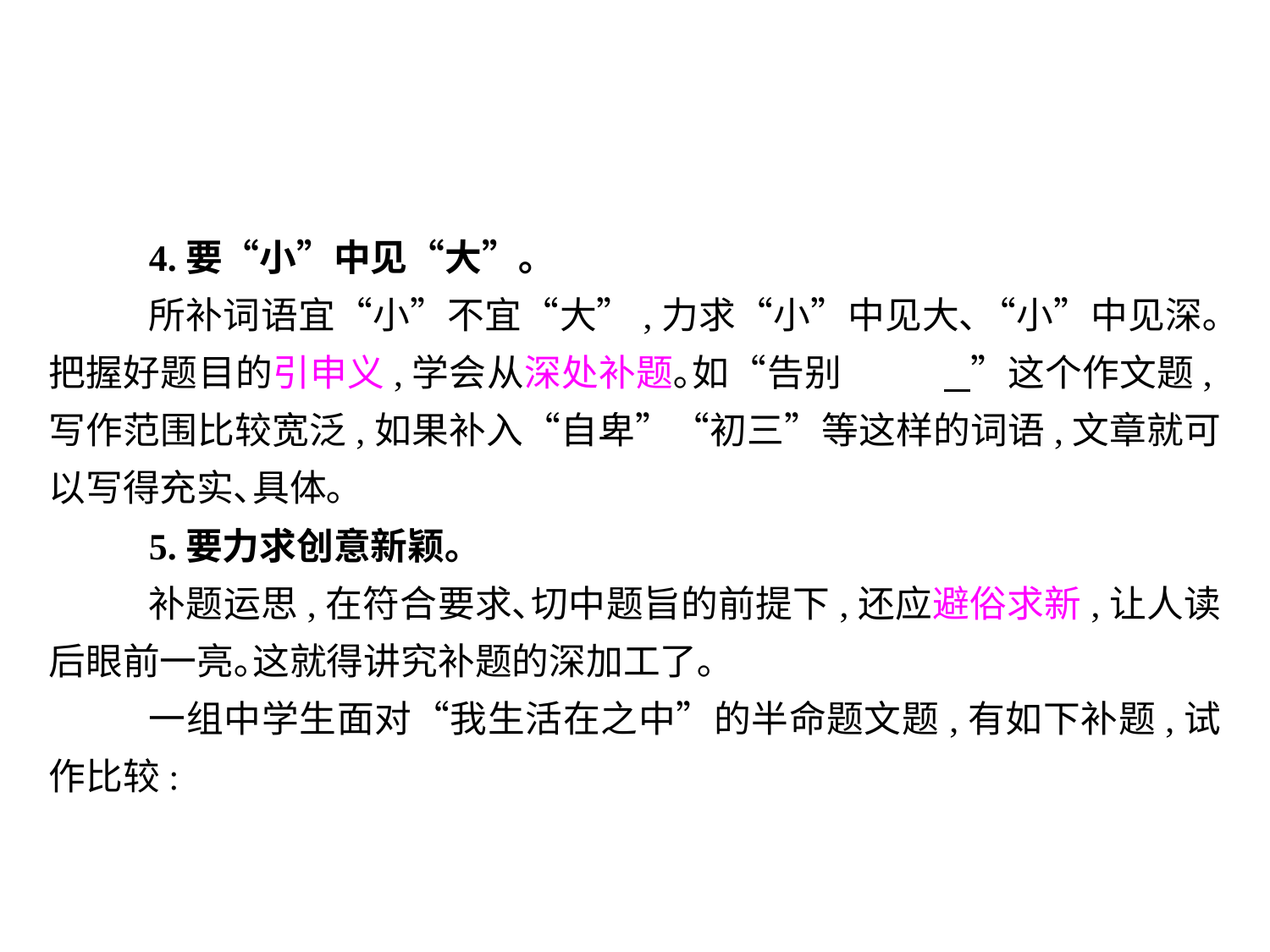

4.要“小”中见“大”｡
所补词语宜“小”不宜“大”,力求“小”中见大､“小”中见深｡把握好题目的引申义,学会从深处补题｡如“告别	   ”这个作文题,写作范围比较宽泛,如果补入“自卑”“初三”等这样的词语,文章就可以写得充实､具体｡
5.要力求创意新颖｡
补题运思,在符合要求､切中题旨的前提下,还应避俗求新,让人读后眼前一亮｡这就得讲究补题的深加工了｡
一组中学生面对“我生活在之中”的半命题文题,有如下补题,试作比较: